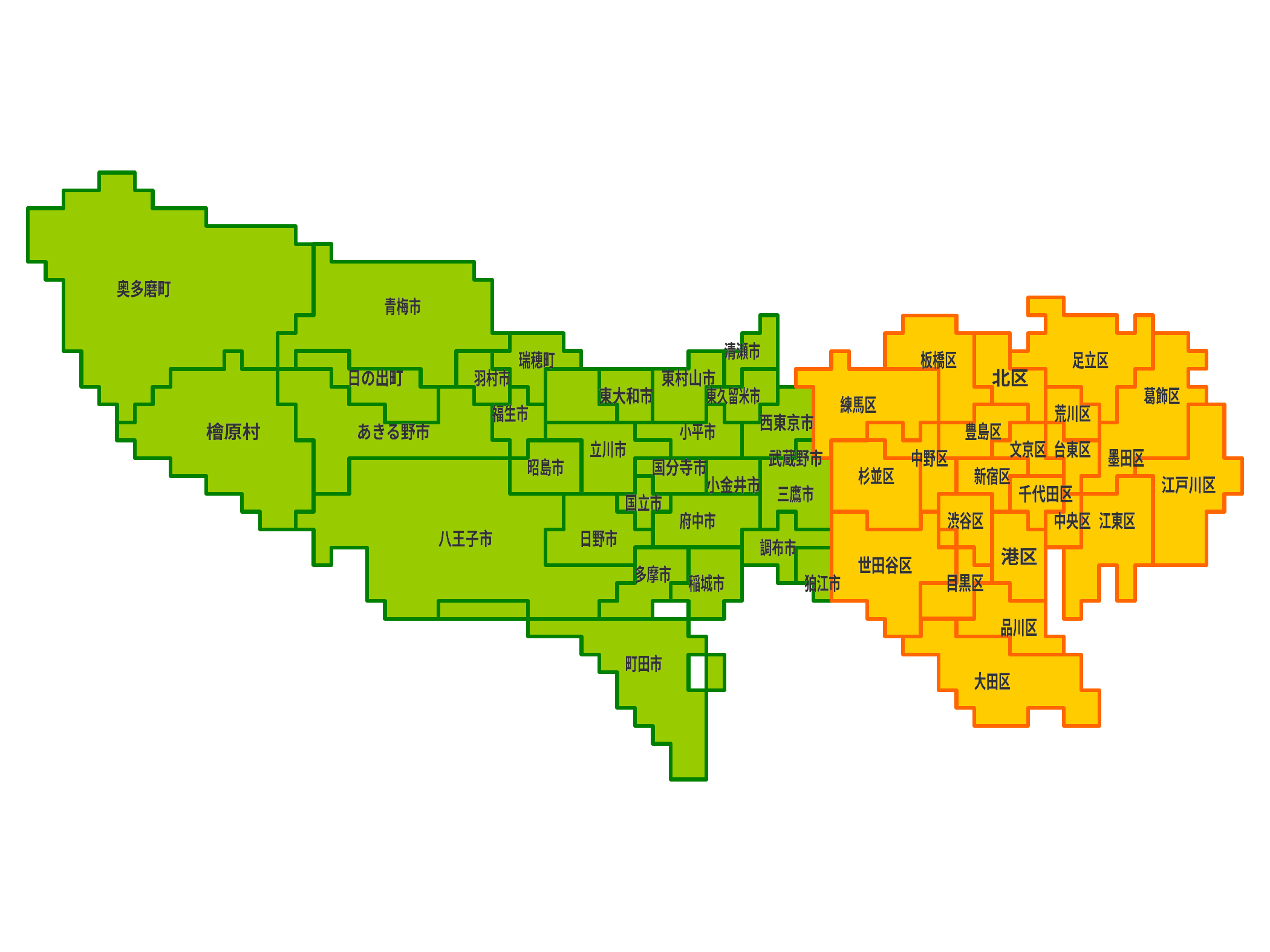

奥多磨町
奥多磨町
青梅市
青梅市

清瀬市
清瀬市

瑞穂町
瑞穂町

板橋区
板橋区
足立区
足立区

日の出町
日の出町
羽村市
羽村市

東村山市
東村山市

北区
北区

東大和市
東大和市
東久留米市
東久留米市

葛飾区
葛飾区
練馬区
練馬区
福生市
福生市

荒川区
荒川区

西東京市
西東京市
檜原村
檜原村
あきる野市
あきる野市

小平市
小平市

豊島区
豊島区

立川市
立川市

文京区
文京区
台東区
台東区
武蔵野市
武蔵野市
中野区
中野区
墨田区
墨田区

昭島市
昭島市

国分寺市
国分寺市

杉並区
杉並区
新宿区
新宿区

小金井市
小金井市

江戸川区
江戸川区
三鷹市
三鷹市
千代田区
千代田区

国立市
国立市

府中市
府中市

渋谷区
渋谷区

中央区
中央区
江東区
江東区
八王子市
八王子市
日野市
日野市

調布市
調布市

港区
港区
世田谷区
世田谷区
多摩市
多摩市
稲城市
稲城市
狛江市
狛江市
目黒区
目黒区

品川区
品川区
町田市
町田市
大田区
大田区